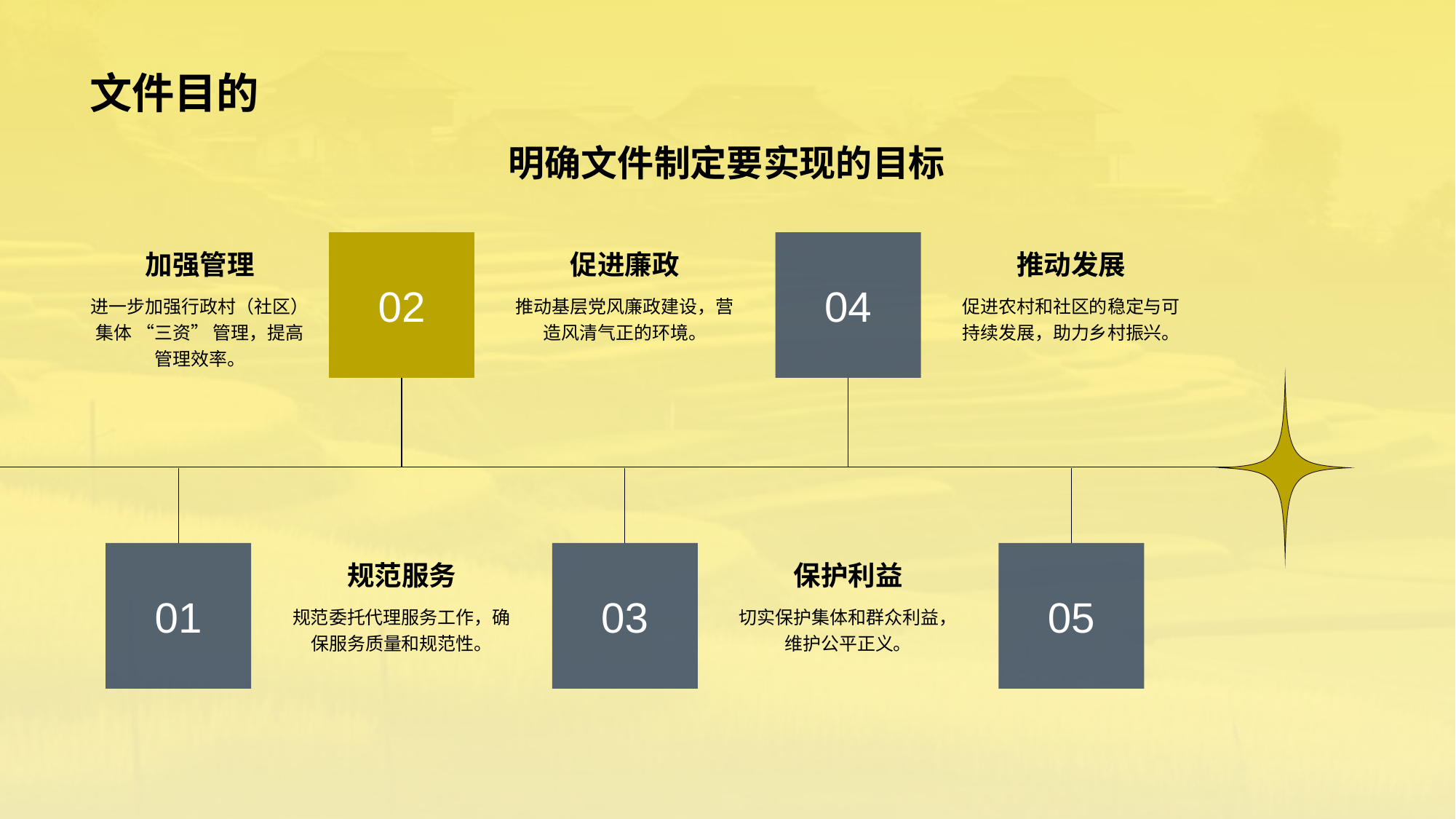

# 文件目的
明确文件制定要实现的目标
加强管理
进一步加强行政村（社区）集体 “三资” 管理，提高管理效率。
01
促进廉政
推动基层党风廉政建设，营造风清气正的环境。
03
推动发展
促进农村和社区的稳定与可持续发展，助力乡村振兴。
05
02
规范服务
规范委托代理服务工作，确保服务质量和规范性。
04
保护利益
切实保护集体和群众利益，维护公平正义。